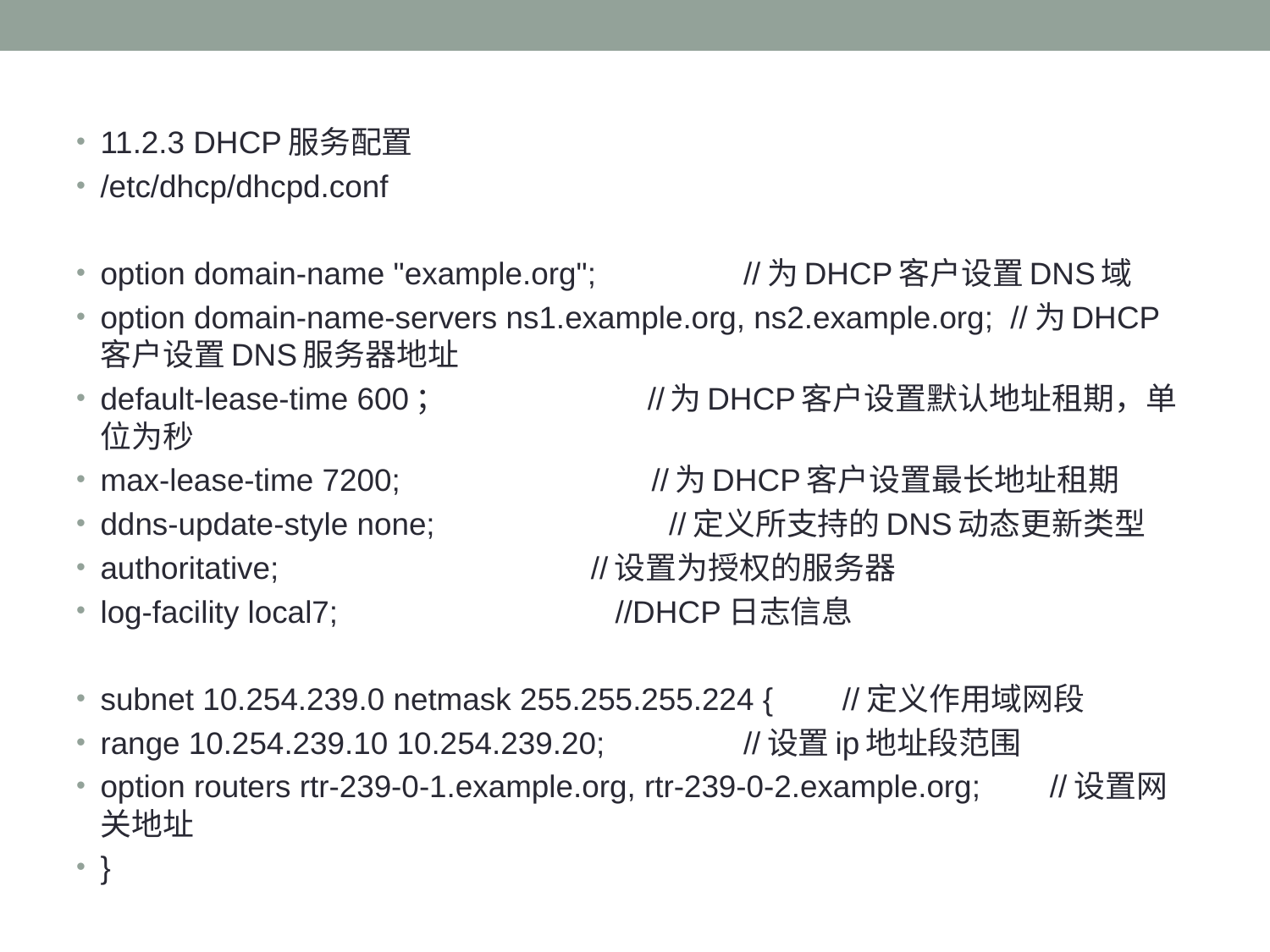

#
11.2.3 DHCP服务配置
/etc/dhcp/dhcpd.conf

option domain-name "example.org";                 //为DHCP客户设置DNS域
option domain-name-servers ns1.example.org, ns2.example.org;  //为DHCP客户设置DNS服务器地址
default-lease-time 600；                            //为DHCP客户设置默认地址租期，单位为秒
max-lease-time 7200;                             //为DHCP客户设置最长地址租期
ddns-update-style none;                           //定义所支持的DNS动态更新类型
authoritative;                                    //设置为授权的服务器
log-facility local7;                                //DHCP日志信息

subnet 10.254.239.0 netmask 255.255.255.224 {        //定义作用域网段
range 10.254.239.10 10.254.239.20;                //设置ip地址段范围
option routers rtr-239-0-1.example.org, rtr-239-0-2.example.org;        //设置网关地址
}